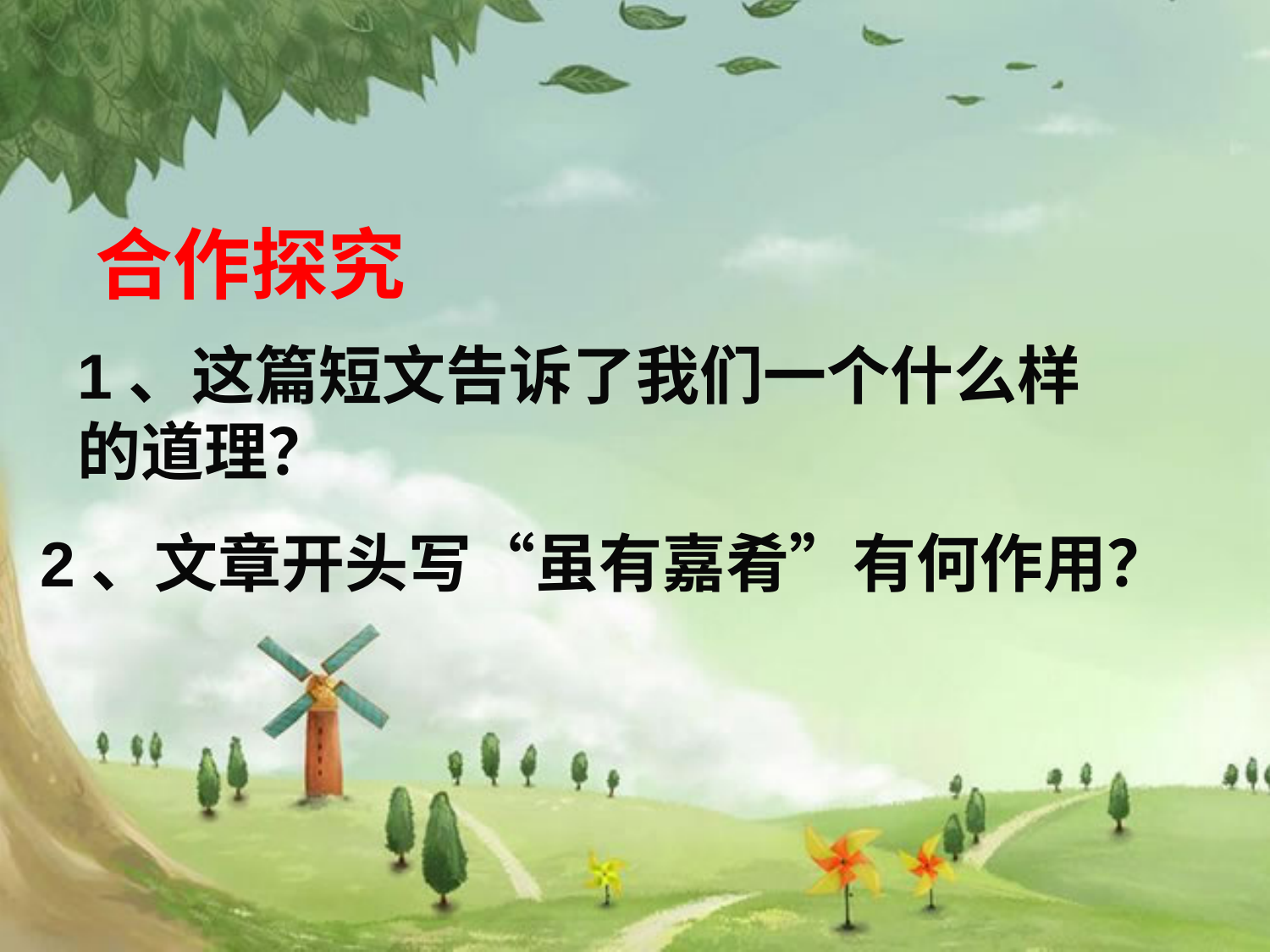

合作探究
1、这篇短文告诉了我们一个什么样的道理？
2、文章开头写“虽有嘉肴”有何作用？